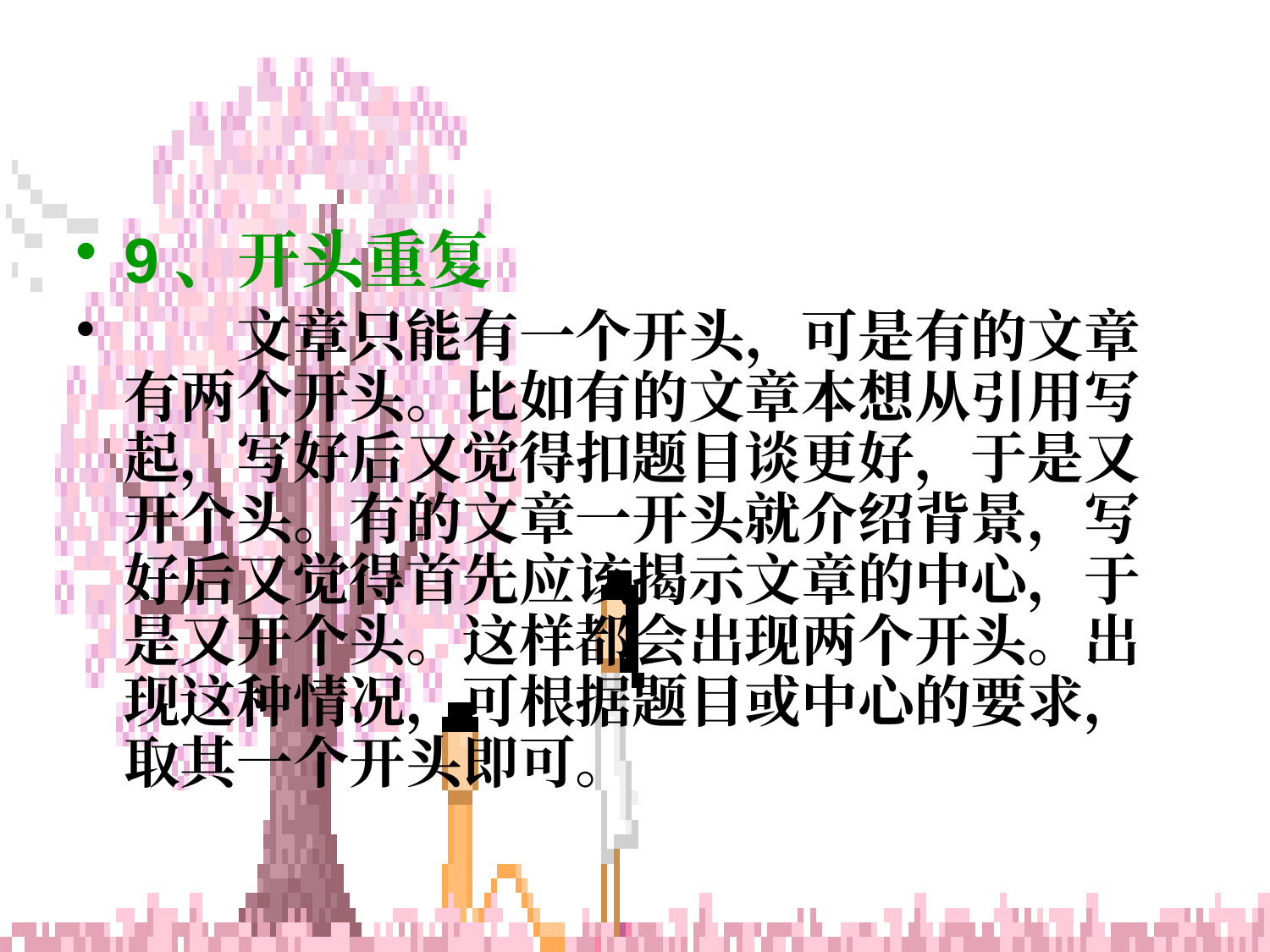

9、开头重复
　　文章只能有一个开头，可是有的文章有两个开头。比如有的文章本想从引用写起，写好后又觉得扣题目谈更好，于是又开个头。有的文章一开头就介绍背景，写好后又觉得首先应该揭示文章的中心，于是又开个头。这样都会出现两个开头。出现这种情况，可根据题目或中心的要求，取其一个开头即可。